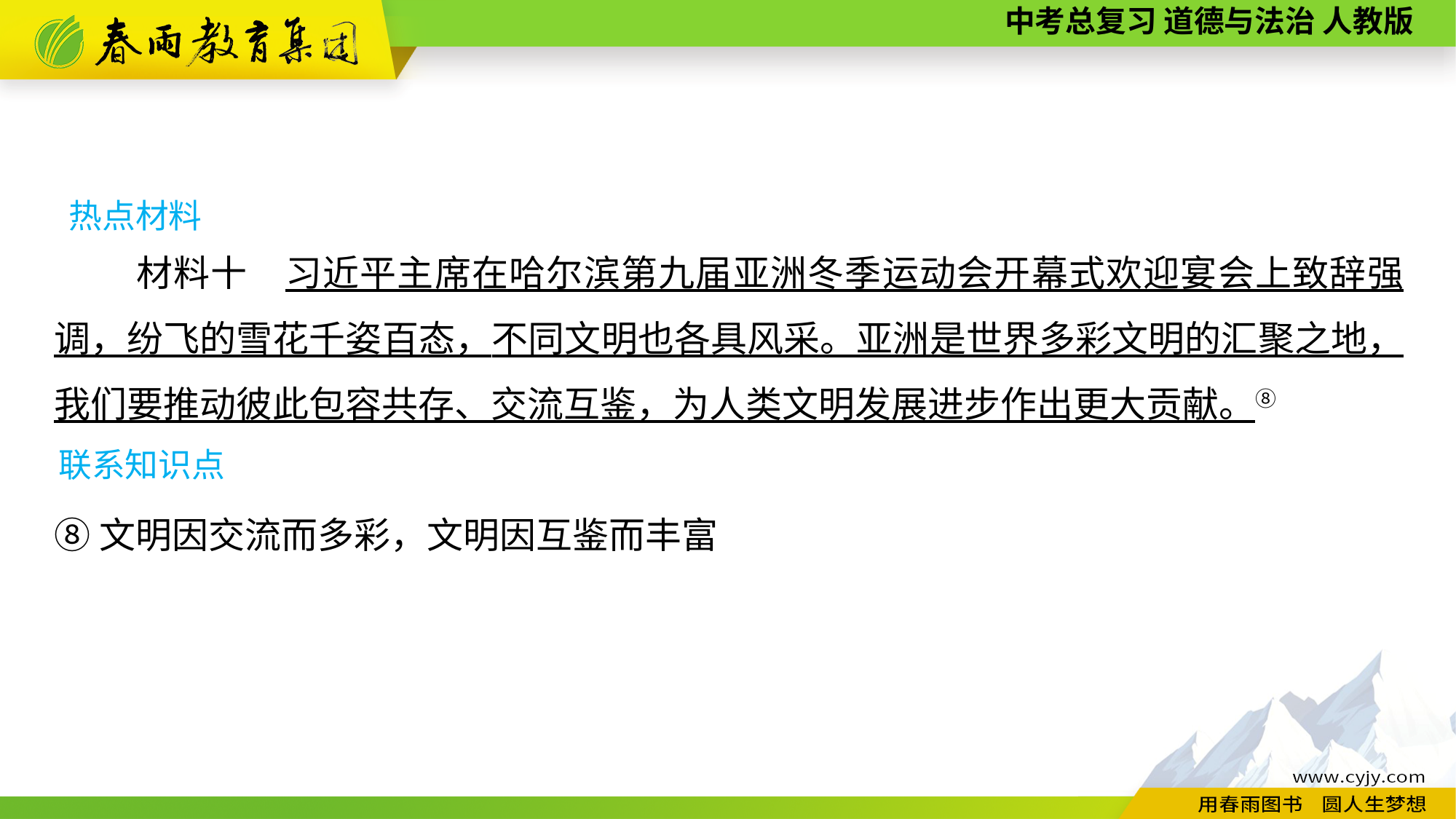

热点材料
        材料十　习近平主席在哈尔滨第九届亚洲冬季运动会开幕式欢迎宴会上致辞强调，纷飞的雪花千姿百态，不同文明也各具风采。亚洲是世界多彩文明的汇聚之地，我们要推动彼此包容共存、交流互鉴，为人类文明发展进步作出更大贡献。⑧

⑧文明因交流而多彩，文明因互鉴而丰富
联系知识点